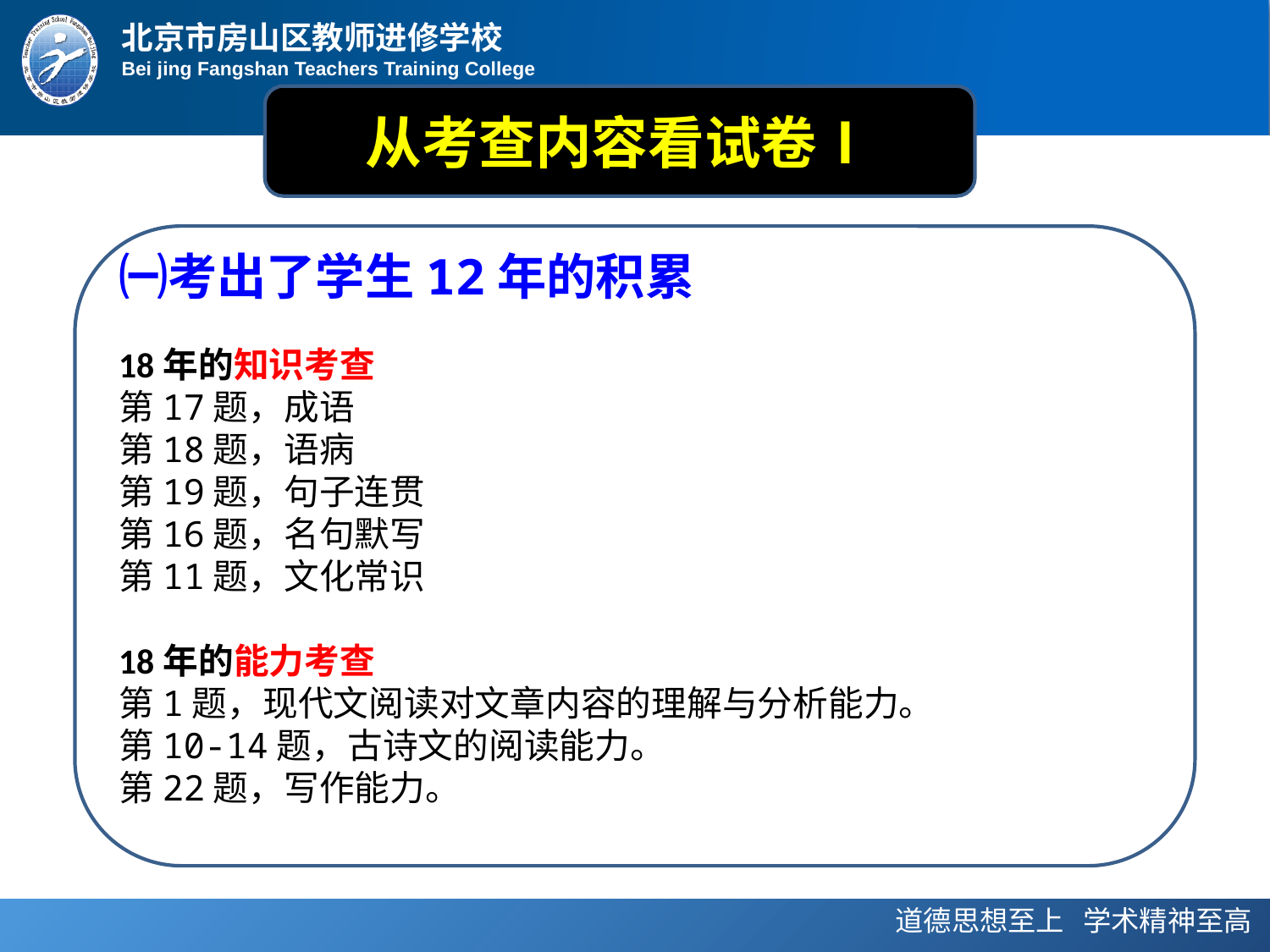

从考查内容看试卷Ⅰ
㈠考出了学生12年的积累

18年的知识考查
第17题，成语
第18题，语病
第19题，句子连贯
第16题，名句默写
第11题，文化常识

18年的能力考查
第1题，现代文阅读对文章内容的理解与分析能力。
第10-14题，古诗文的阅读能力。
第22题，写作能力。